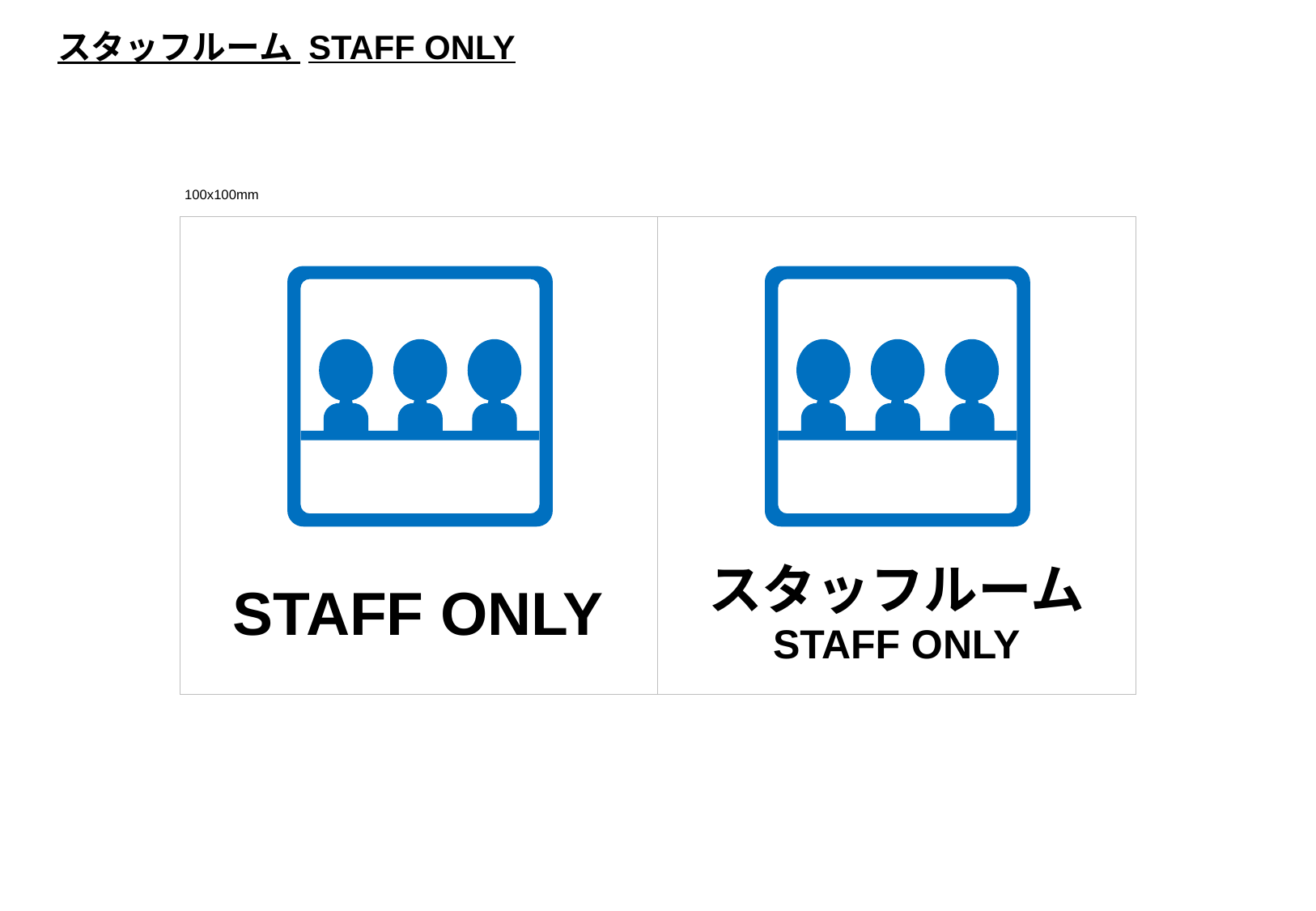

スタッフルーム STAFF ONLY
100x100mm

スタッフルーム
STAFF ONLY
STAFF ONLY